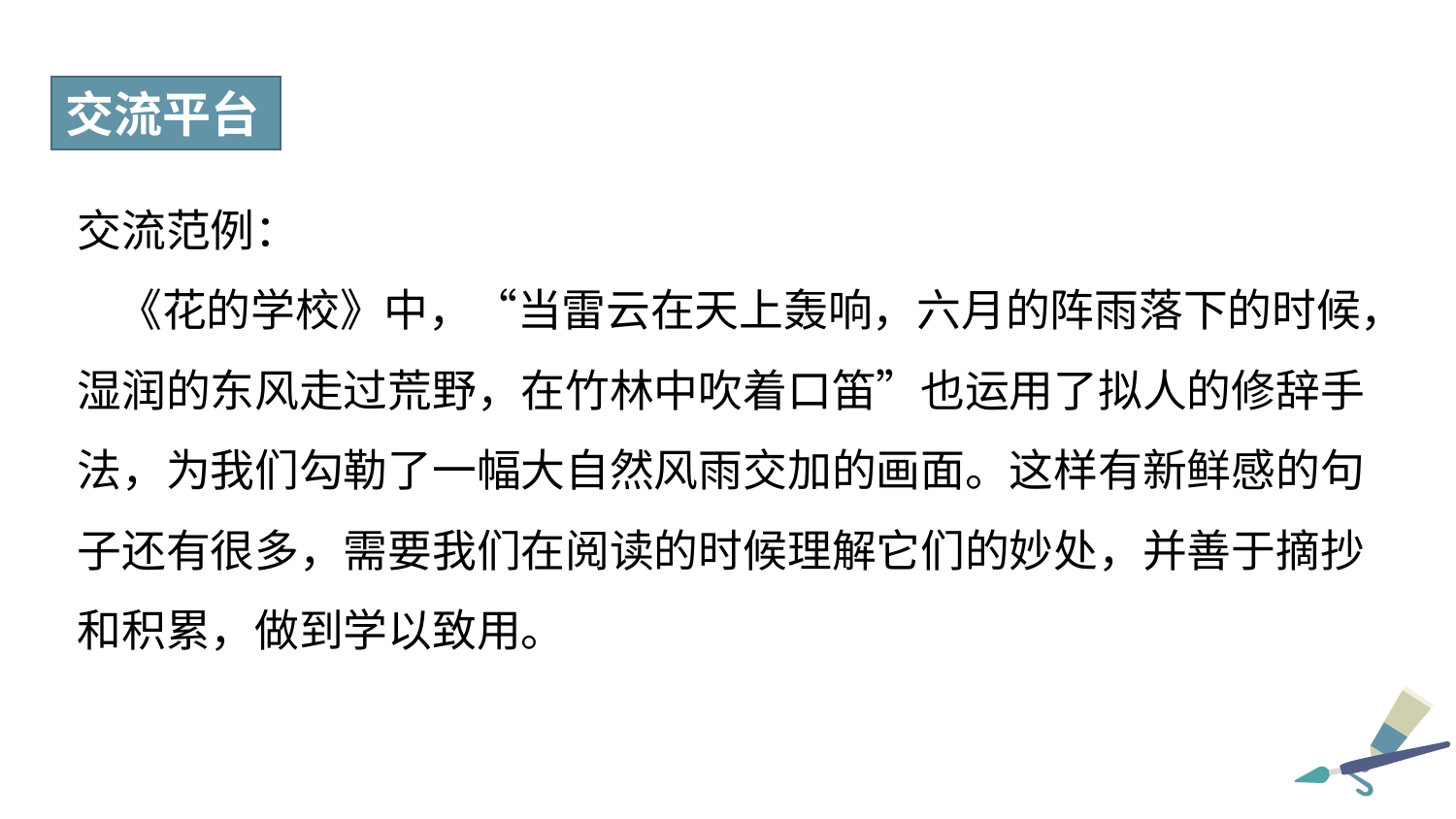

交流平台
交流范例：
   《花的学校》中，“当雷云在天上轰响，六月的阵雨落下的时候，湿润的东风走过荒野，在竹林中吹着口笛”也运用了拟人的修辞手法，为我们勾勒了一幅大自然风雨交加的画面。这样有新鲜感的句子还有很多，需要我们在阅读的时候理解它们的妙处，并善于摘抄和积累，做到学以致用。